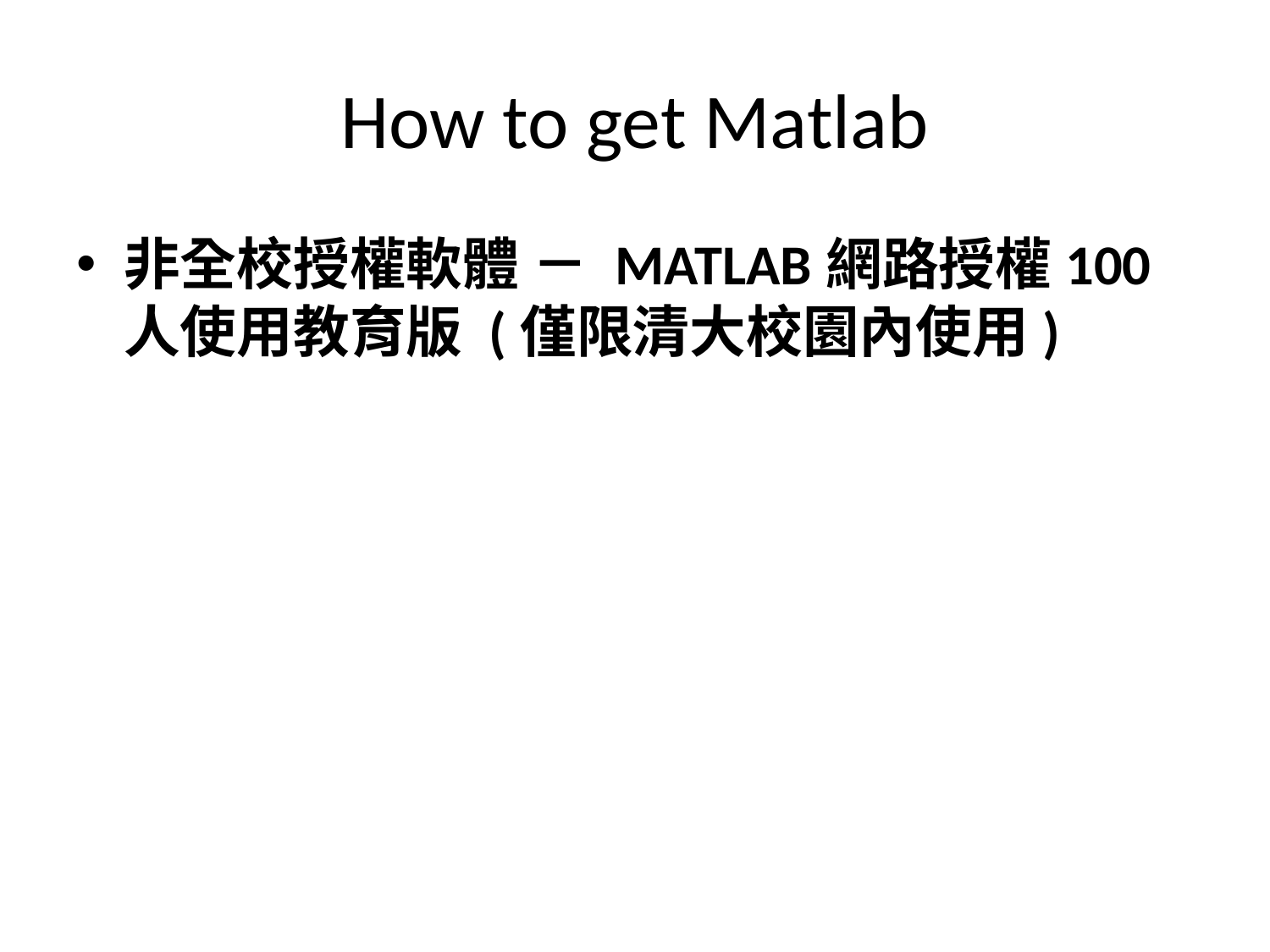

# How to get Matlab
非全校授權軟體 － MATLAB網路授權100人使用教育版 (僅限清大校園內使用)